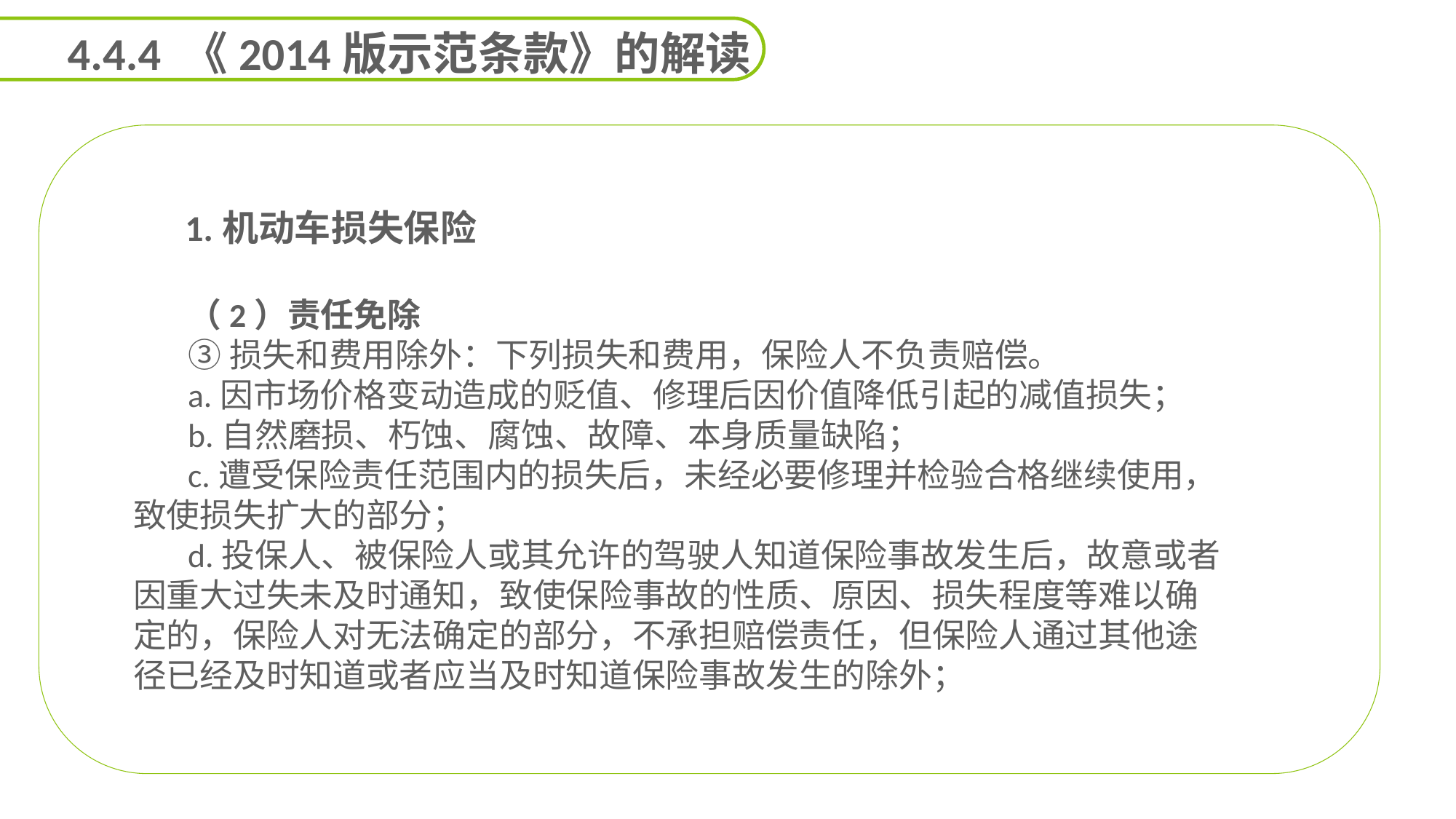

4.4.4 《2014版示范条款》的解读

     1.机动车损失保险

（2）责任免除
③损失和费用除外：下列损失和费用，保险人不负责赔偿。
a.因市场价格变动造成的贬值、修理后因价值降低引起的减值损失；
b.自然磨损、朽蚀、腐蚀、故障、本身质量缺陷；
c.遭受保险责任范围内的损失后，未经必要修理并检验合格继续使用，致使损失扩大的部分；
d.投保人、被保险人或其允许的驾驶人知道保险事故发生后，故意或者因重大过失未及时通知，致使保险事故的性质、原因、损失程度等难以确定的，保险人对无法确定的部分，不承担赔偿责任，但保险人通过其他途径已经及时知道或者应当及时知道保险事故发生的除外；
能力
目标
延迟符